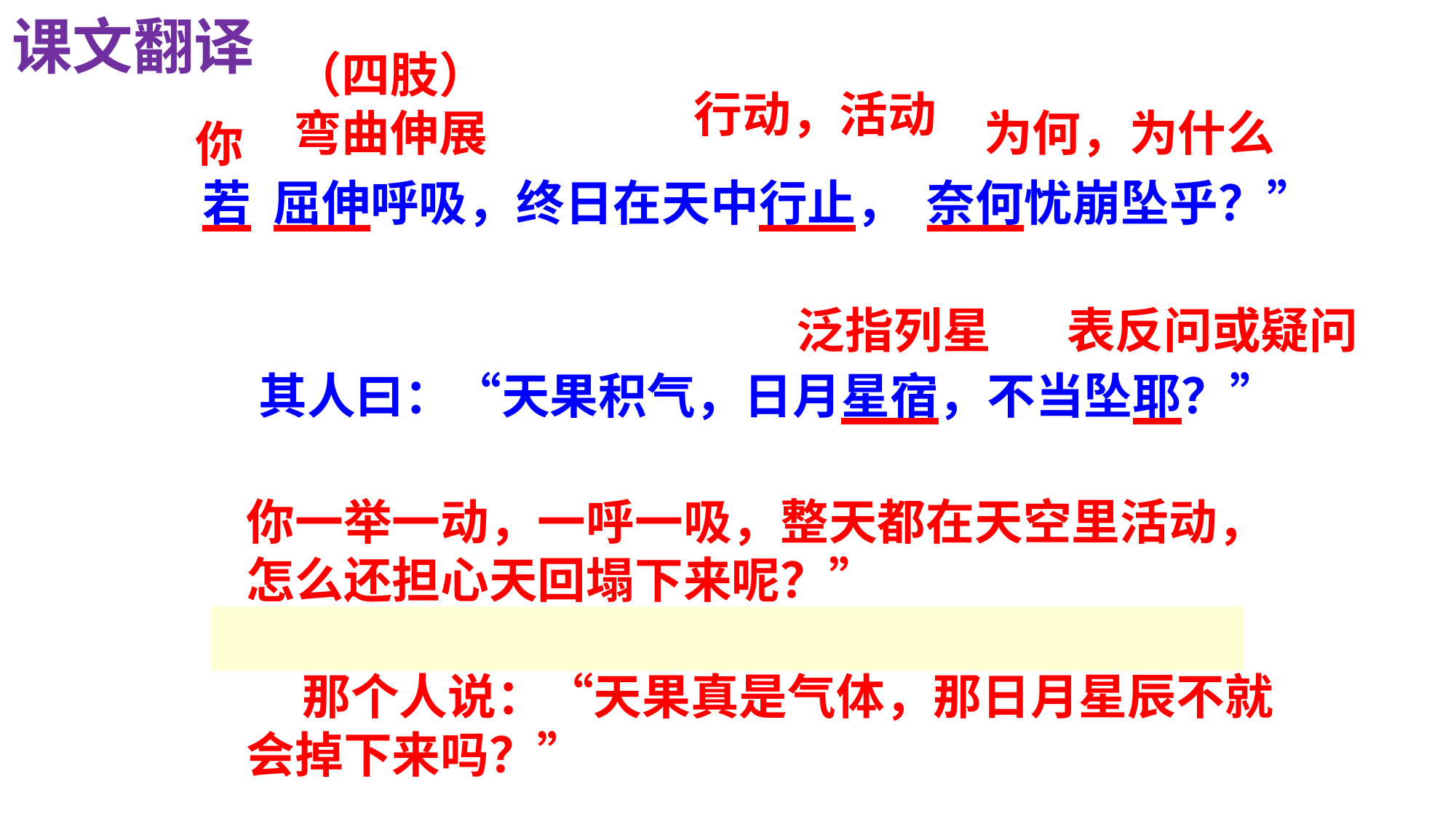

课文翻译
（四肢）
弯曲伸展
行动，活动
为何，为什么
你
若  屈伸呼吸，终日在天中行止，  奈何忧崩坠乎？”

    其人曰：“天果积气，日月星宿，不当坠耶？”
泛指列星
表反问或疑问
你一举一动，一呼一吸，整天都在天空里活动，怎么还担心天回塌下来呢？”

    那个人说：“天果真是气体，那日月星辰不就会掉下来吗？”